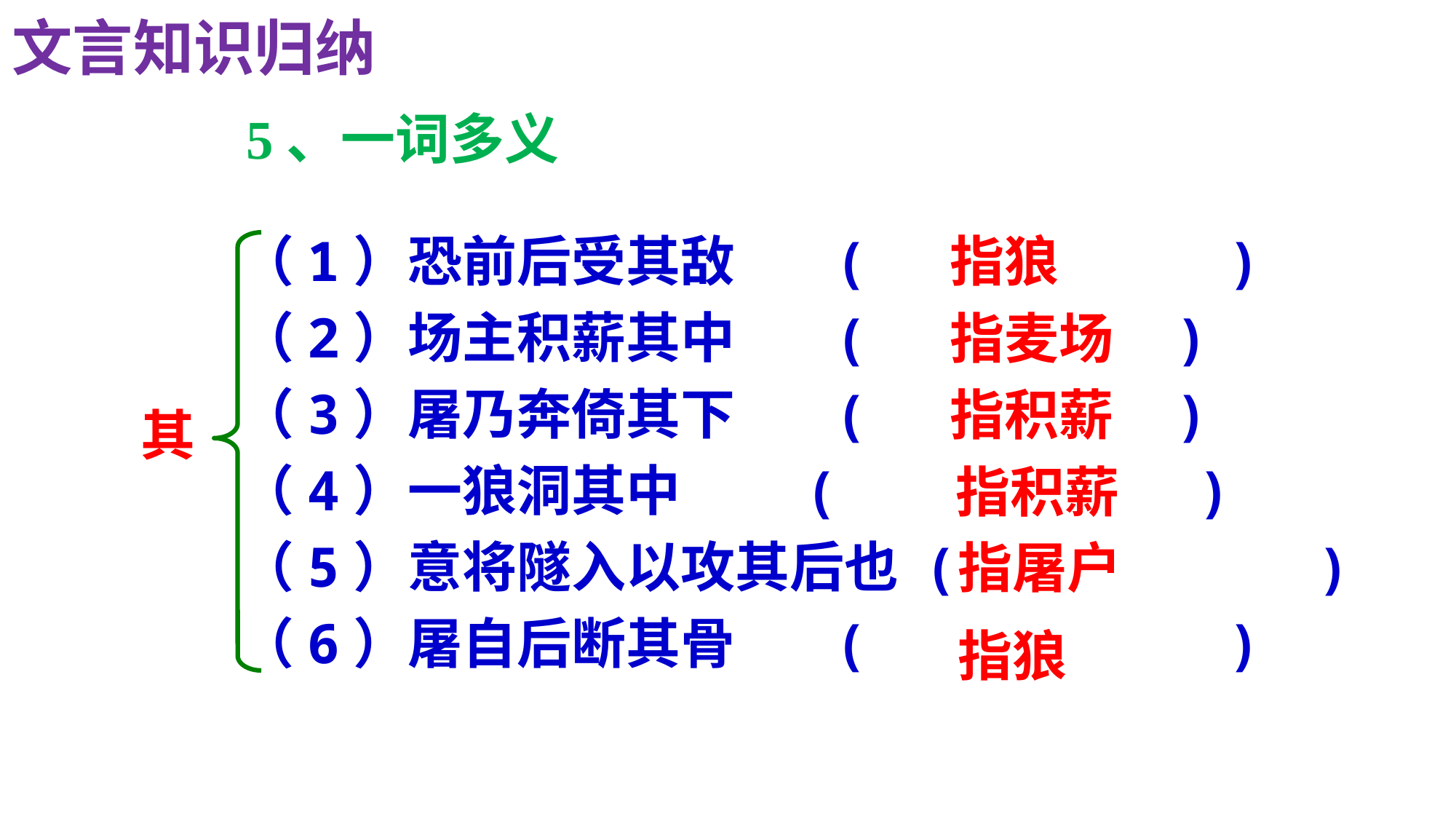

文言知识归纳
5、一词多义
（1）恐前后受其敌       (           )
（2）场主积薪其中       (     	    )
（3）屠乃奔倚其下       (     	    )
（4）一狼洞其中         (           )
（5）意将隧入以攻其后也 (           )
（6）屠自后断其骨       (           )
 指狼

 指麦场
 指积薪
其
指积薪
 指屠户
 指狼